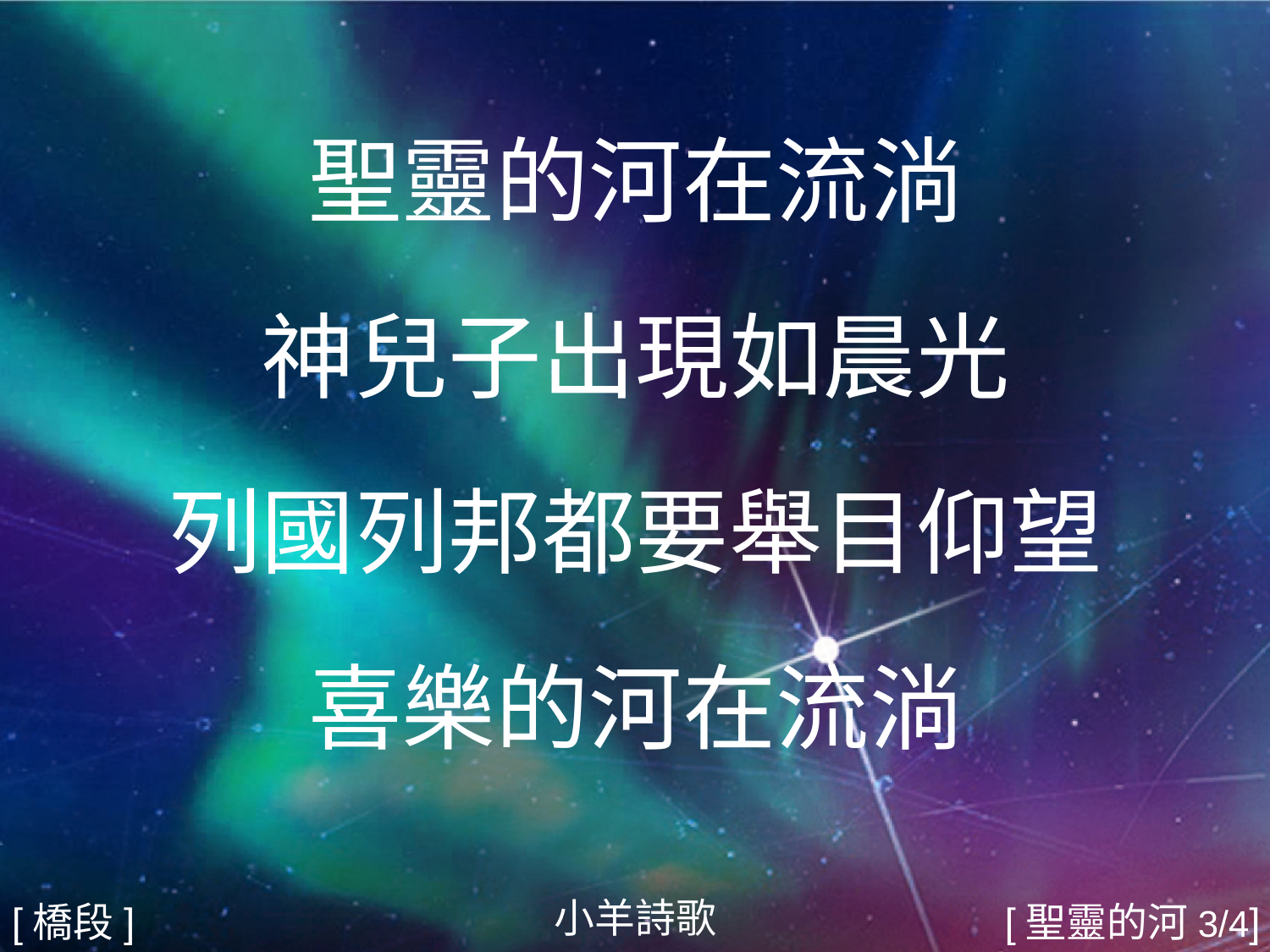

聖靈的河在流淌

神兒子出現如晨光

列國列邦都要舉目仰望

喜樂的河在流淌

#

小羊詩歌
[橋段]
[聖靈的河3/4]